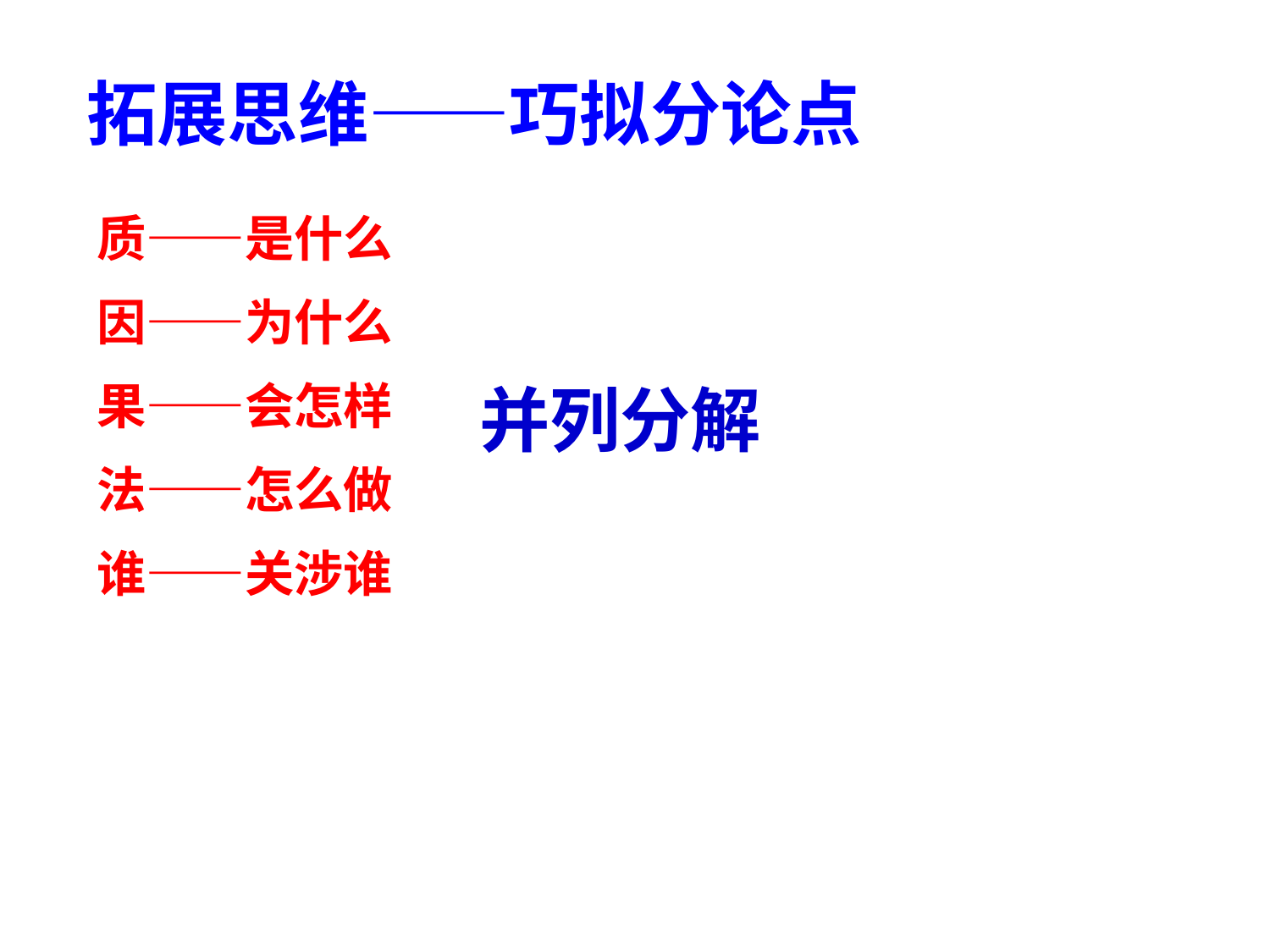

拓展思维——巧拟分论点
质——是什么
因——为什么
果——会怎样
法——怎么做
谁——关涉谁

并列分解